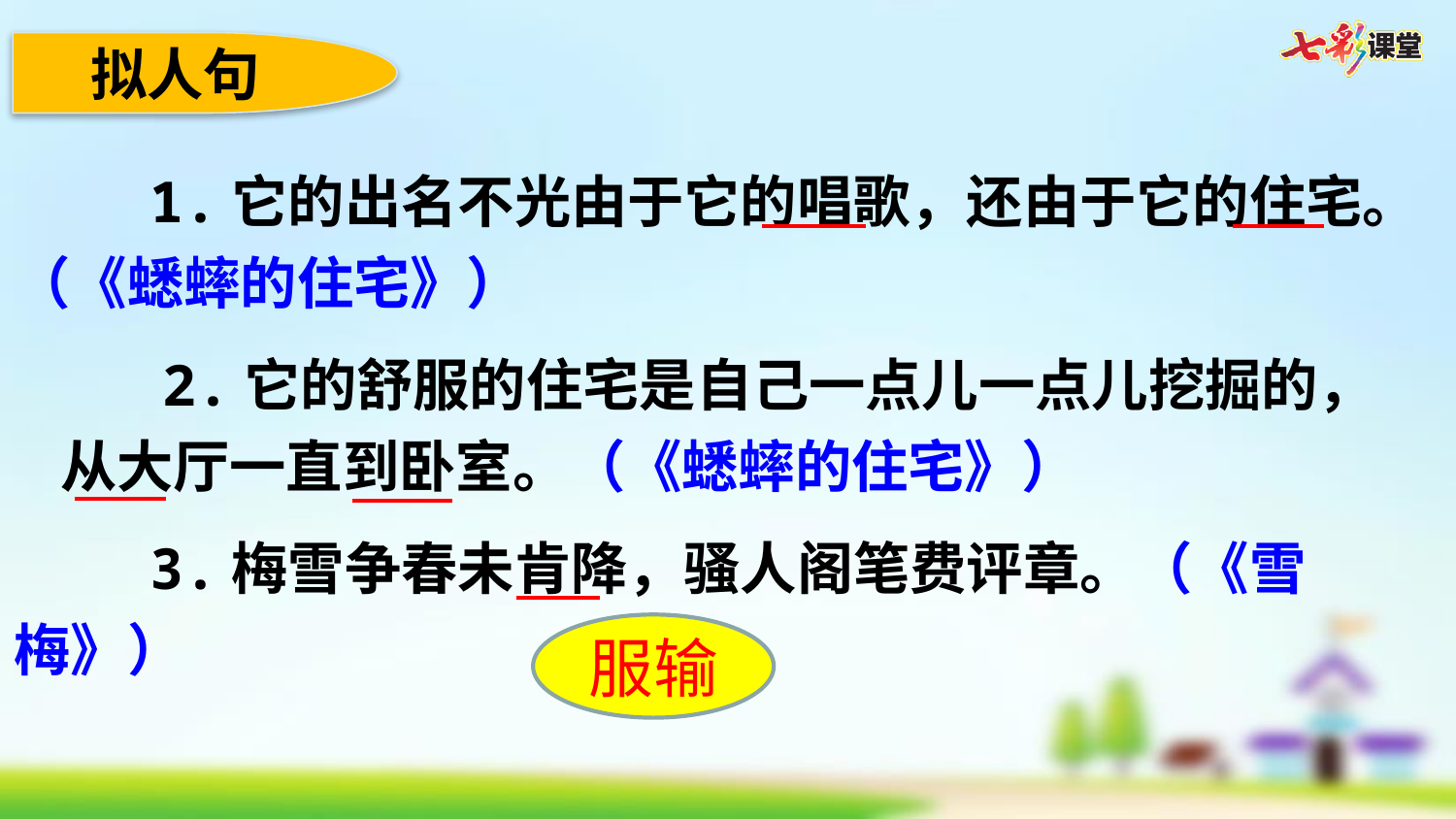

拟人句
    1.它的出名不光由于它的唱歌，还由于它的住宅。（《蟋蟀的住宅》）
   2.它的舒服的住宅是自己一点儿一点儿挖掘的，从大厅一直到卧室。（《蟋蟀的住宅》）
    3.梅雪争春未肯降，骚人阁笔费评章。（《雪梅》）
服输